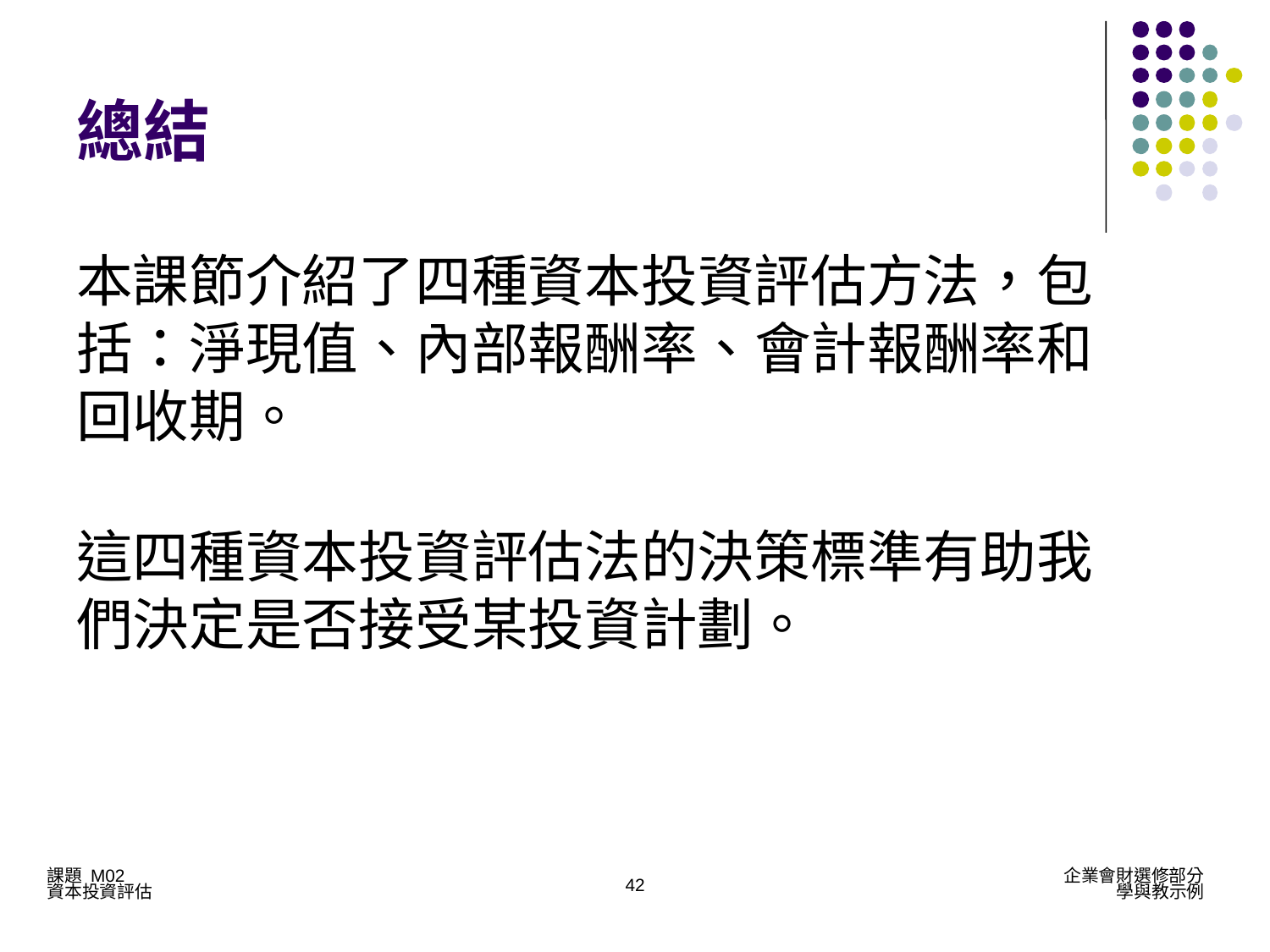

# 總結
本課節介紹了四種資本投資評估方法，包括：淨現值、內部報酬率、會計報酬率和回收期。

這四種資本投資評估法的決策標準有助我們決定是否接受某投資計劃。
42